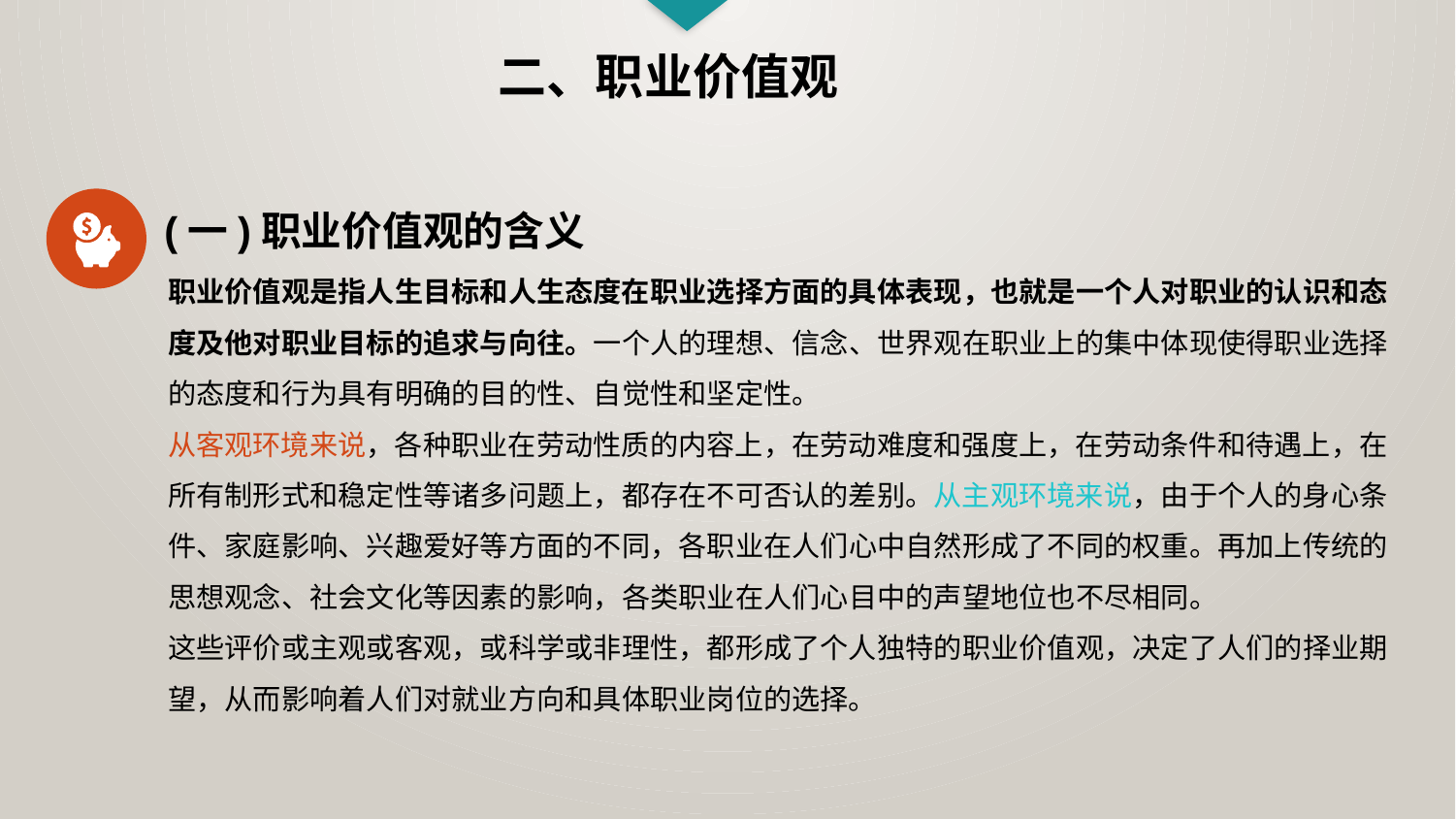

二、职业价值观

(一)职业价值观的含义

职业价值观是指人生目标和人生态度在职业选择方面的具体表现，也就是一个人对职业的认识和态度及他对职业目标的追求与向往。一个人的理想、信念、世界观在职业上的集中体现使得职业选择的态度和行为具有明确的目的性、自觉性和坚定性。
从客观环境来说，各种职业在劳动性质的内容上，在劳动难度和强度上，在劳动条件和待遇上，在所有制形式和稳定性等诸多问题上，都存在不可否认的差别。从主观环境来说，由于个人的身心条件、家庭影响、兴趣爱好等方面的不同，各职业在人们心中自然形成了不同的权重。再加上传统的思想观念、社会文化等因素的影响，各类职业在人们心目中的声望地位也不尽相同。
这些评价或主观或客观，或科学或非理性，都形成了个人独特的职业价值观，决定了人们的择业期望，从而影响着人们对就业方向和具体职业岗位的选择。
63